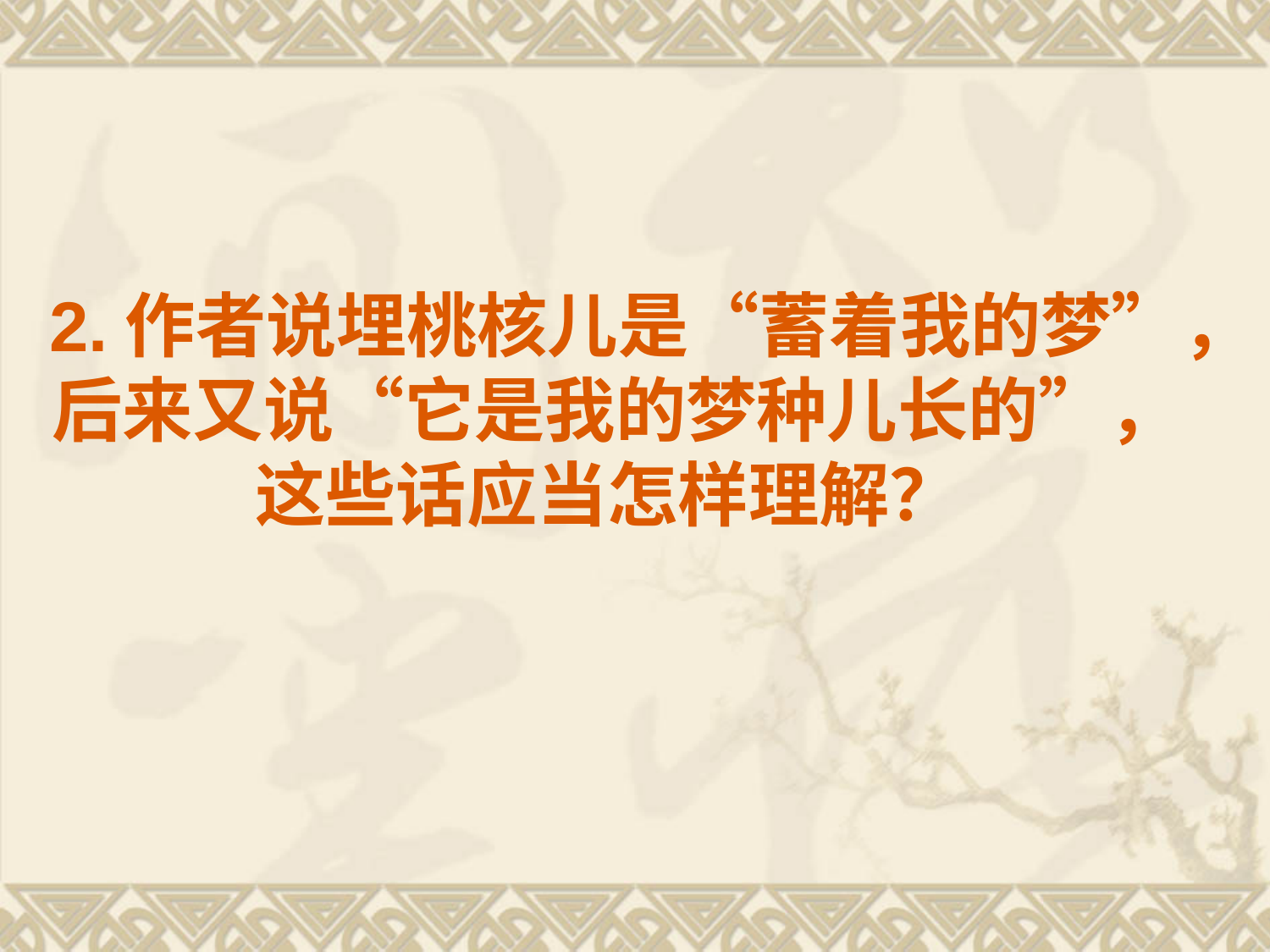

# 2.作者说埋桃核儿是“蓄着我的梦”，后来又说“它是我的梦种儿长的”，这些话应当怎样理解？